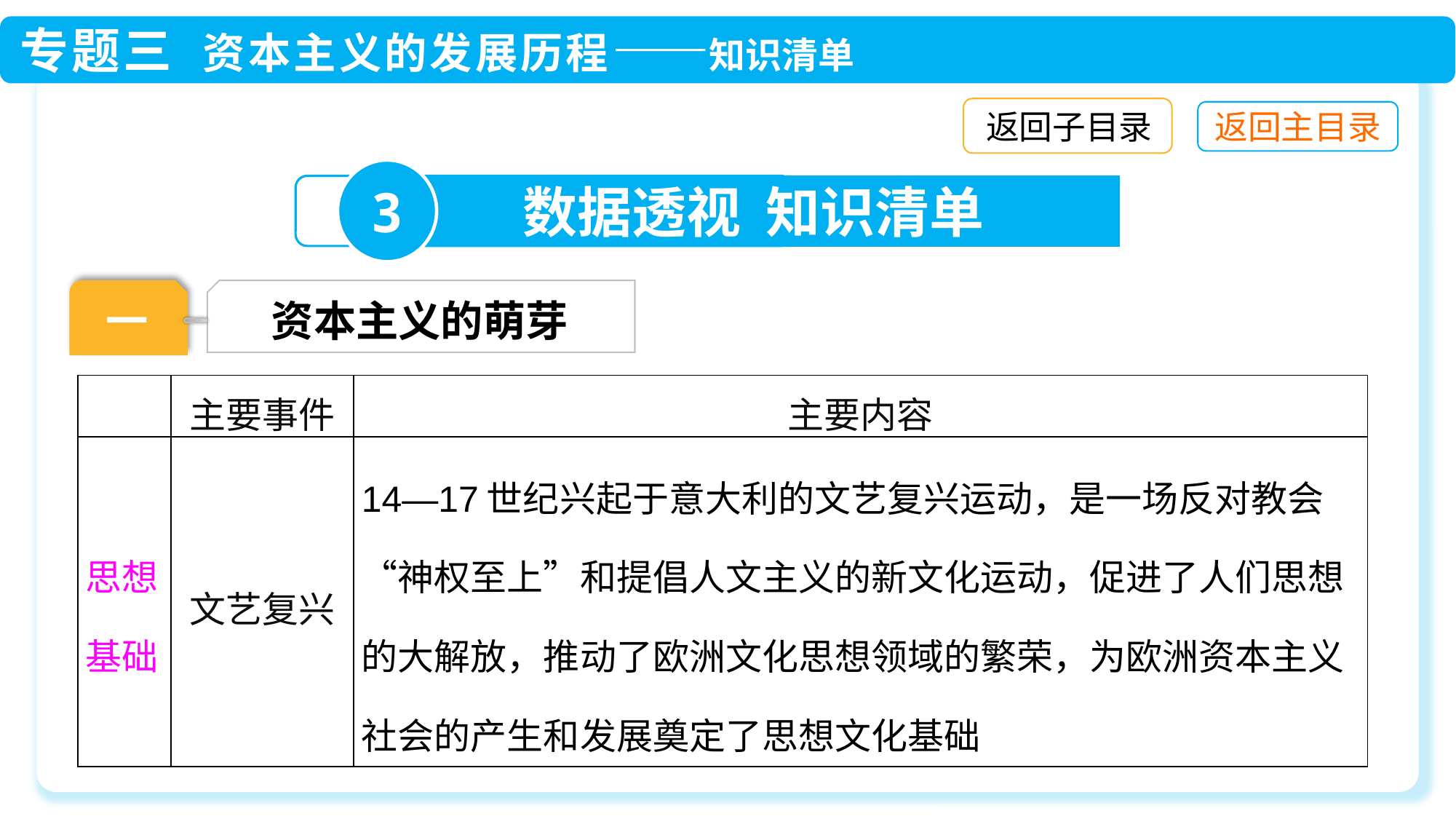

返回子目录
3

数据透视  知识清单
一
资本主义的萌芽

|  | 主要事件 | 主要内容 |
| --- | --- | --- |
| 思想基础 | 文艺复兴 | 14—17世纪兴起于意大利的文艺复兴运动，是一场反对教会“神权至上”和提倡人文主义的新文化运动，促进了人们思想的大解放，推动了欧洲文化思想领域的繁荣，为欧洲资本主义社会的产生和发展奠定了思想文化基础 |